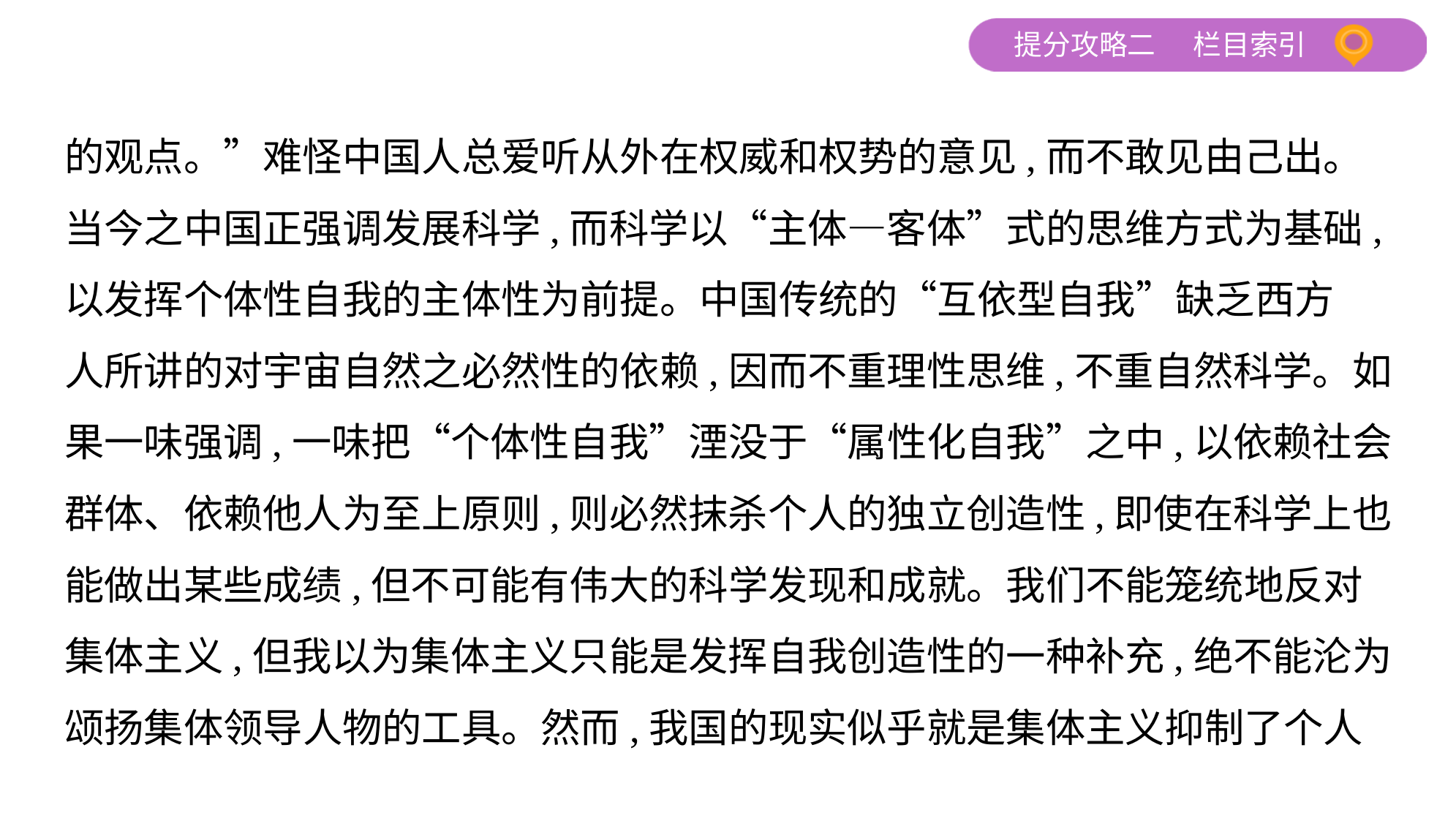

的观点。”难怪中国人总爱听从外在权威和权势的意见,而不敢见由己出。
当今之中国正强调发展科学,而科学以“主体—客体”式的思维方式为基础,
以发挥个体性自我的主体性为前提。中国传统的“互依型自我”缺乏西方
人所讲的对宇宙自然之必然性的依赖,因而不重理性思维,不重自然科学。如
果一味强调,一味把“个体性自我”湮没于“属性化自我”之中,以依赖社会
群体、依赖他人为至上原则,则必然抹杀个人的独立创造性,即使在科学上也
能做出某些成绩,但不可能有伟大的科学发现和成就。我们不能笼统地反对
集体主义,但我以为集体主义只能是发挥自我创造性的一种补充,绝不能沦为
颂扬集体领导人物的工具。然而,我国的现实似乎就是集体主义抑制了个人